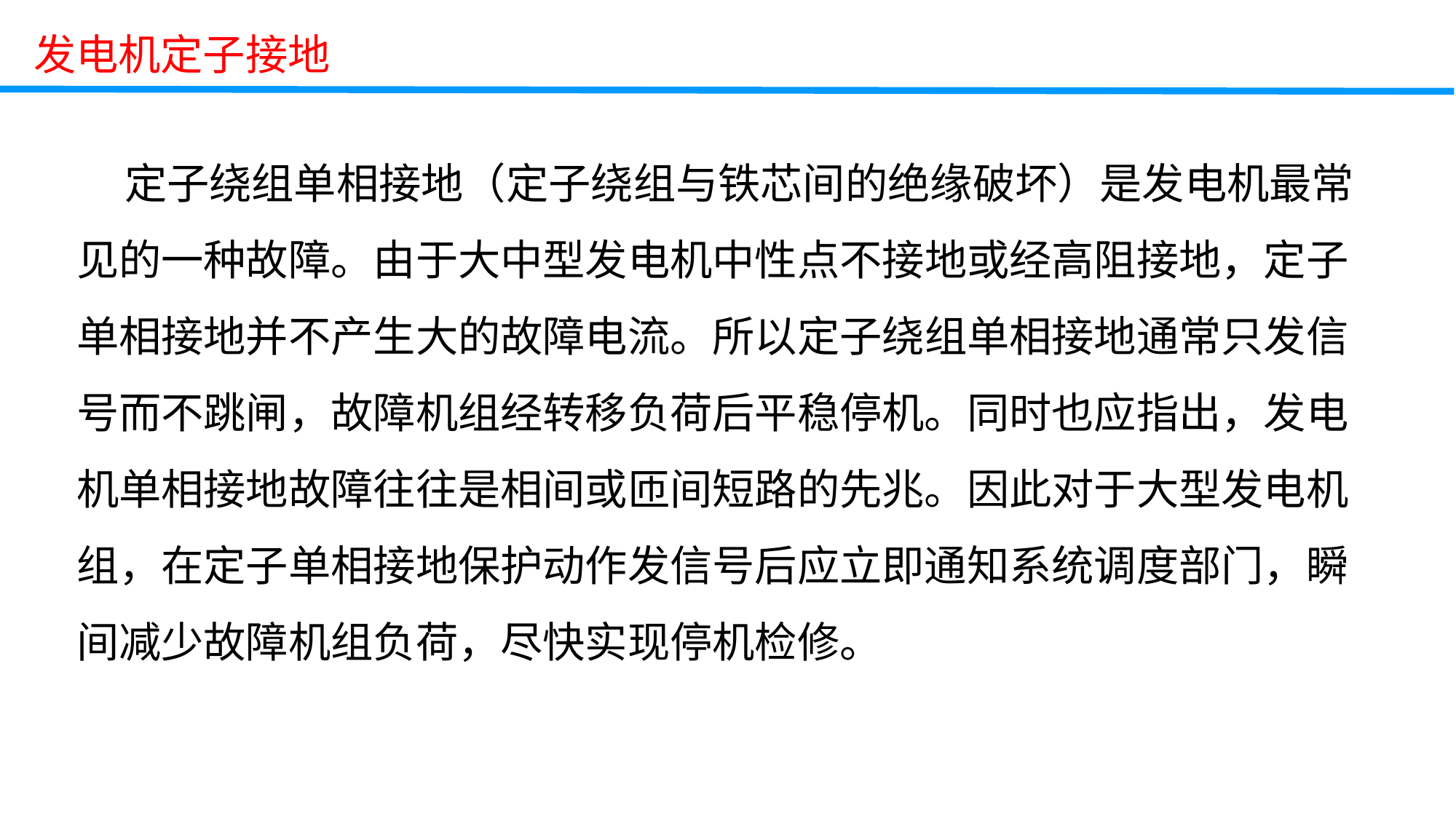

发电机定子接地
    定子绕组单相接地（定子绕组与铁芯间的绝缘破坏）是发电机最常见的一种故障。由于大中型发电机中性点不接地或经高阻接地，定子单相接地并不产生大的故障电流。所以定子绕组单相接地通常只发信号而不跳闸，故障机组经转移负荷后平稳停机。同时也应指出，发电机单相接地故障往往是相间或匝间短路的先兆。因此对于大型发电机组，在定子单相接地保护动作发信号后应立即通知系统调度部门，瞬间减少故障机组负荷，尽快实现停机检修。
教学重点
教学难